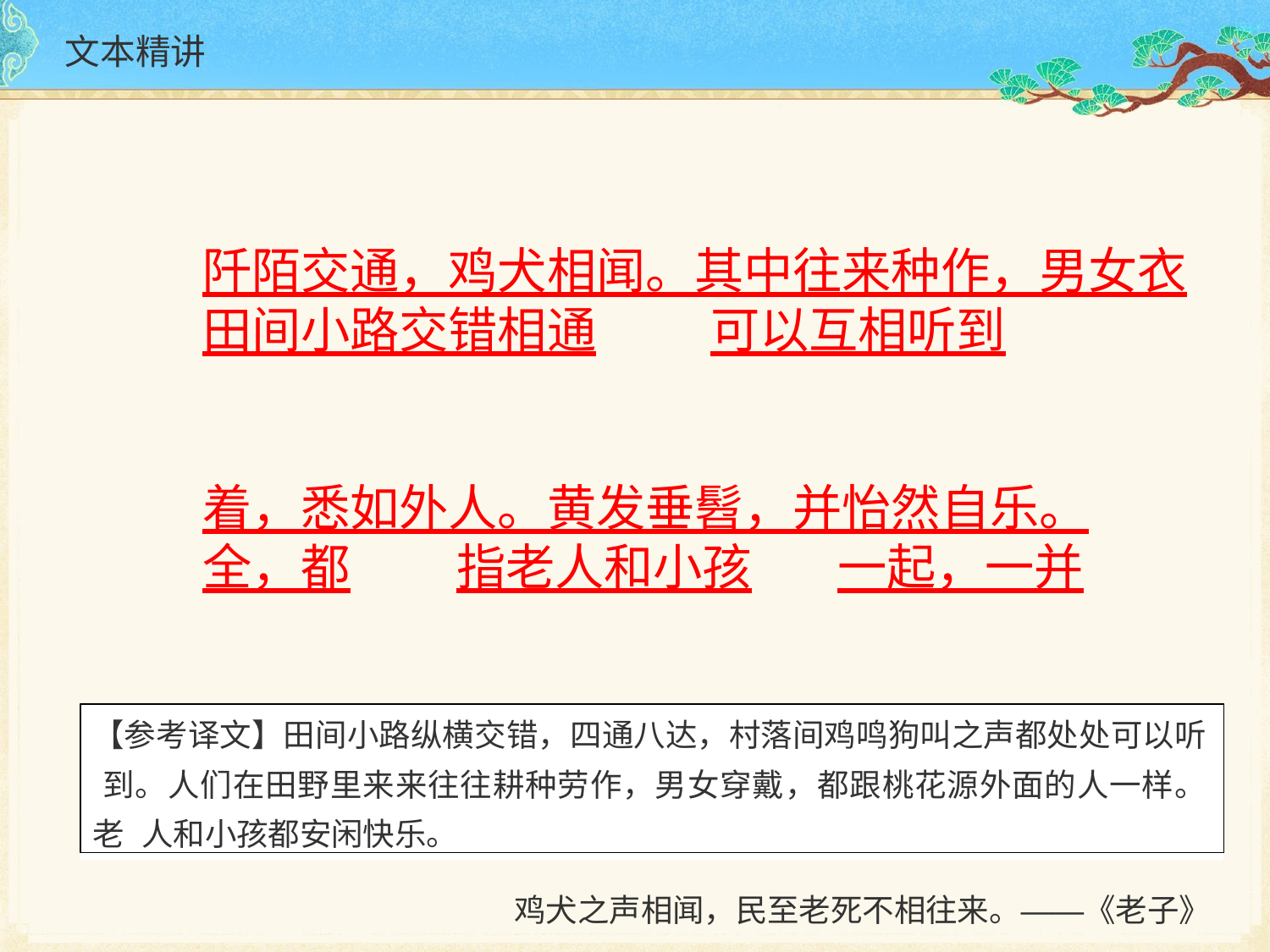

# 文本精讲
阡陌交通，鸡犬相闻。其中往来种作，男女衣
田间小路交错相通	可以互相听到

着，悉如外人。黄发垂髫，并怡然自乐。
全，都	指老人和小孩	一起，一并

【参考译文】田间小路纵横交错，四通八达，村落间鸡鸣狗叫之声都处处可以听  到。人们在田野里来来往往耕种劳作，男女穿戴，都跟桃花源外面的人一样。老  人和小孩都安闲快乐。
鸡犬之声相闻，民至老死不相往来。——《老子》